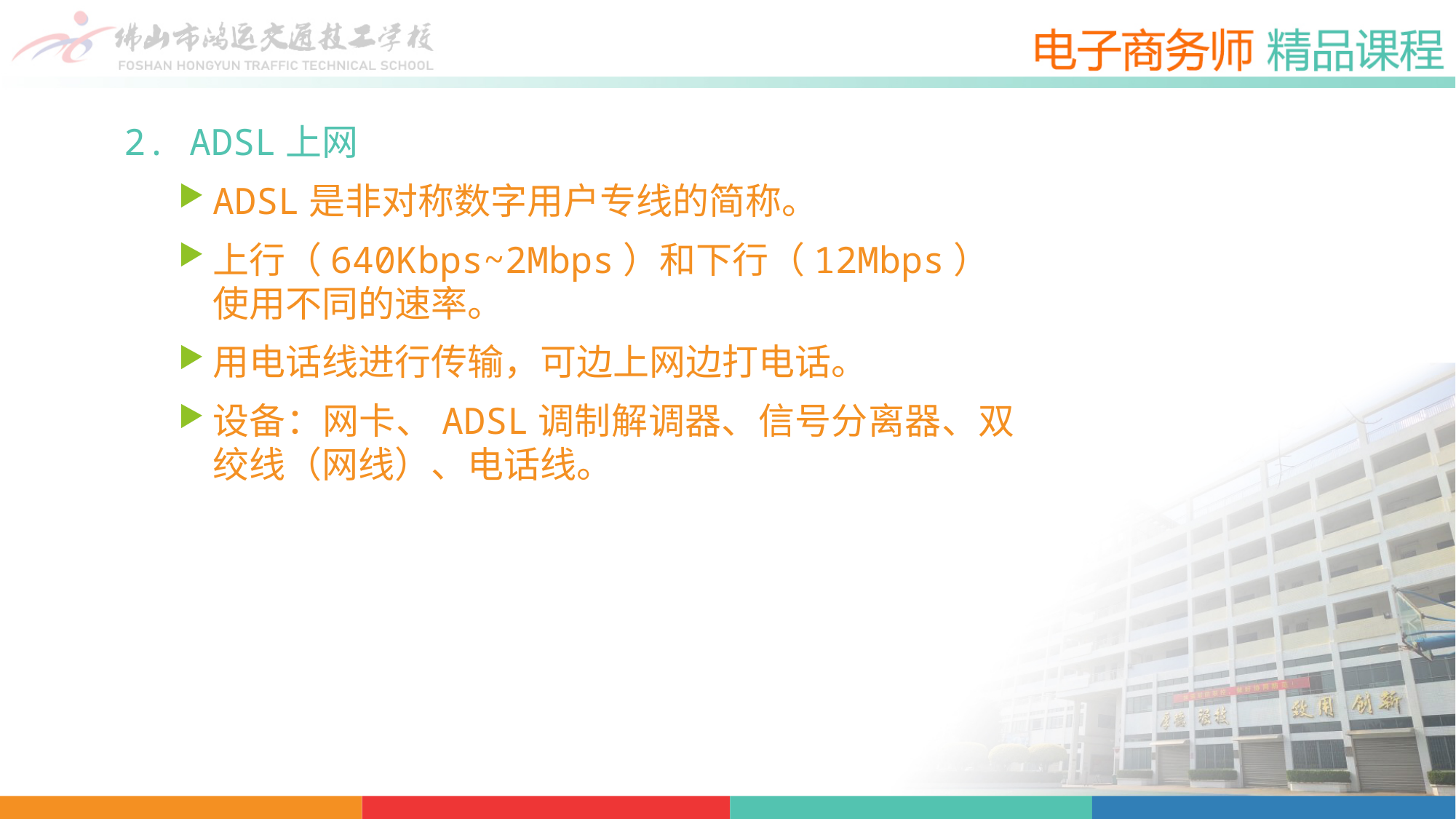

2. ADSL上网
ADSL是非对称数字用户专线的简称。
上行（640Kbps~2Mbps）和下行（12Mbps）使用不同的速率。
用电话线进行传输，可边上网边打电话。
设备：网卡、ADSL调制解调器、信号分离器、双绞线（网线）、电话线。